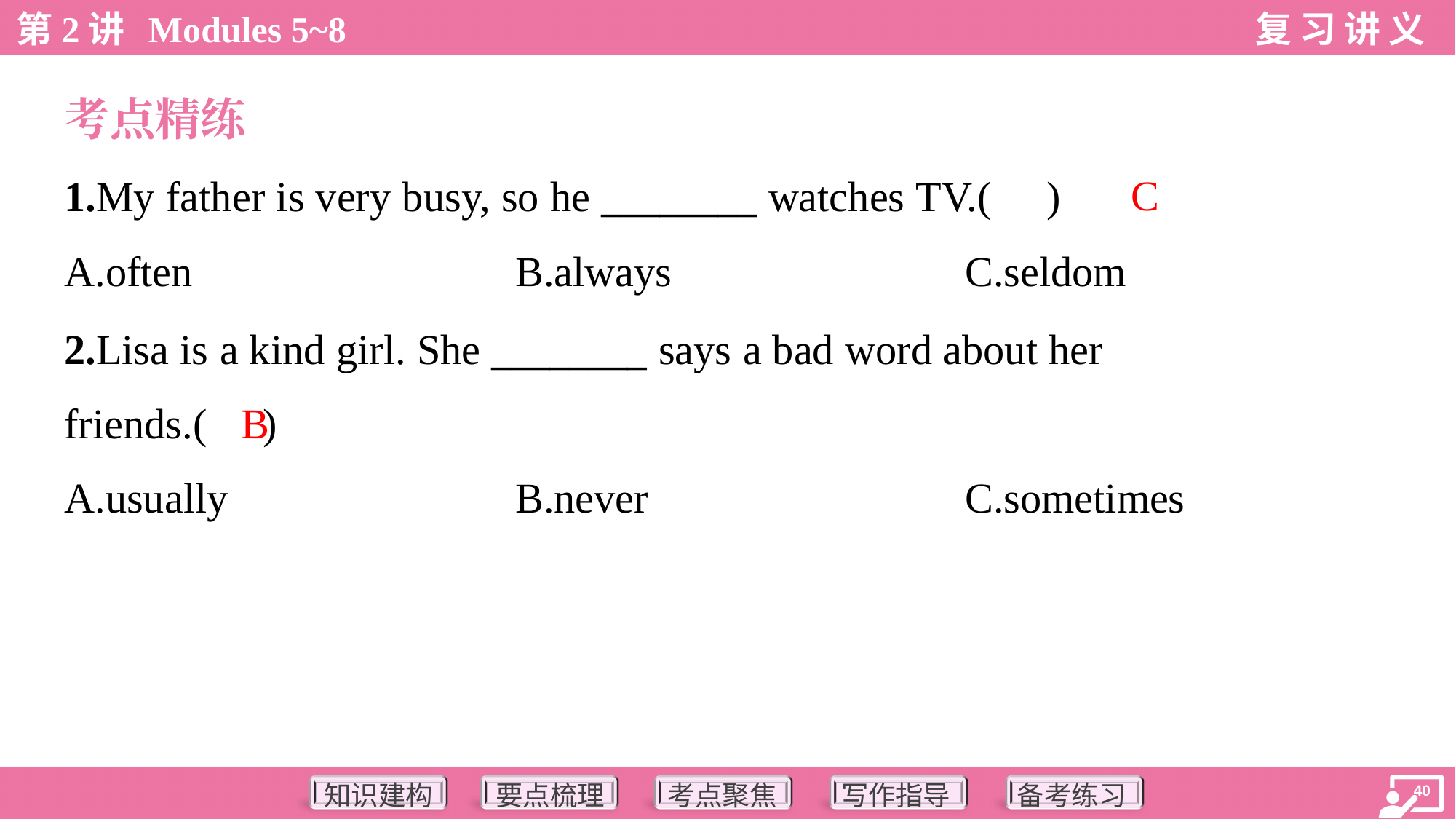

考点精练
C
1.My father is very busy, so he ________ watches TV.(     )
A.often	B.always	C.seldom
2.Lisa is a kind girl. She ________ says a bad word about her
friends.(     )
B
A.usually	B.never	C.sometimes